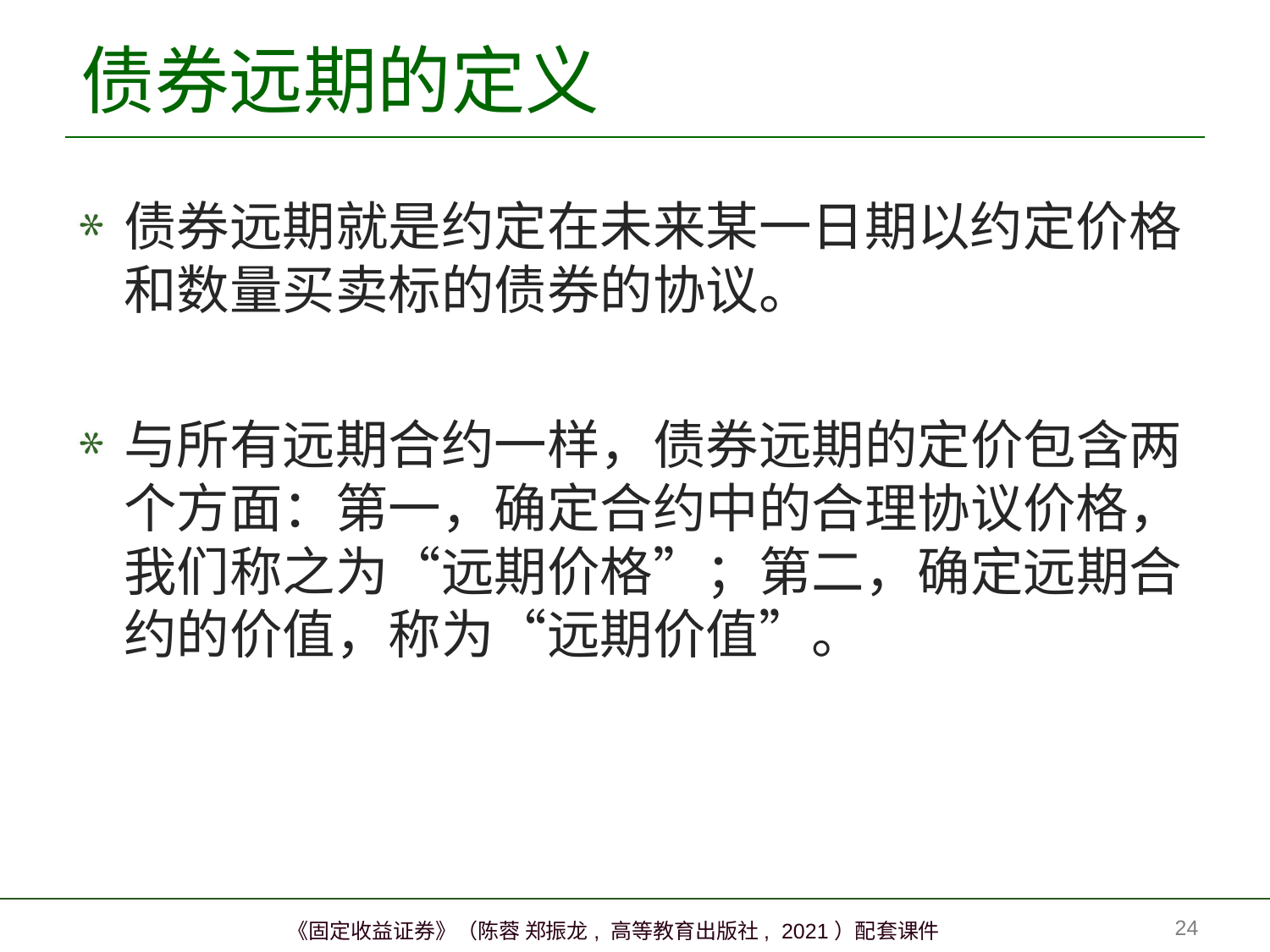

# 债券远期的定义
债券远期就是约定在未来某一日期以约定价格和数量买卖标的债券的协议。

与所有远期合约一样，债券远期的定价包含两个方面：第一，确定合约中的合理协议价格，我们称之为“远期价格”；第二，确定远期合约的价值，称为“远期价值”。

24